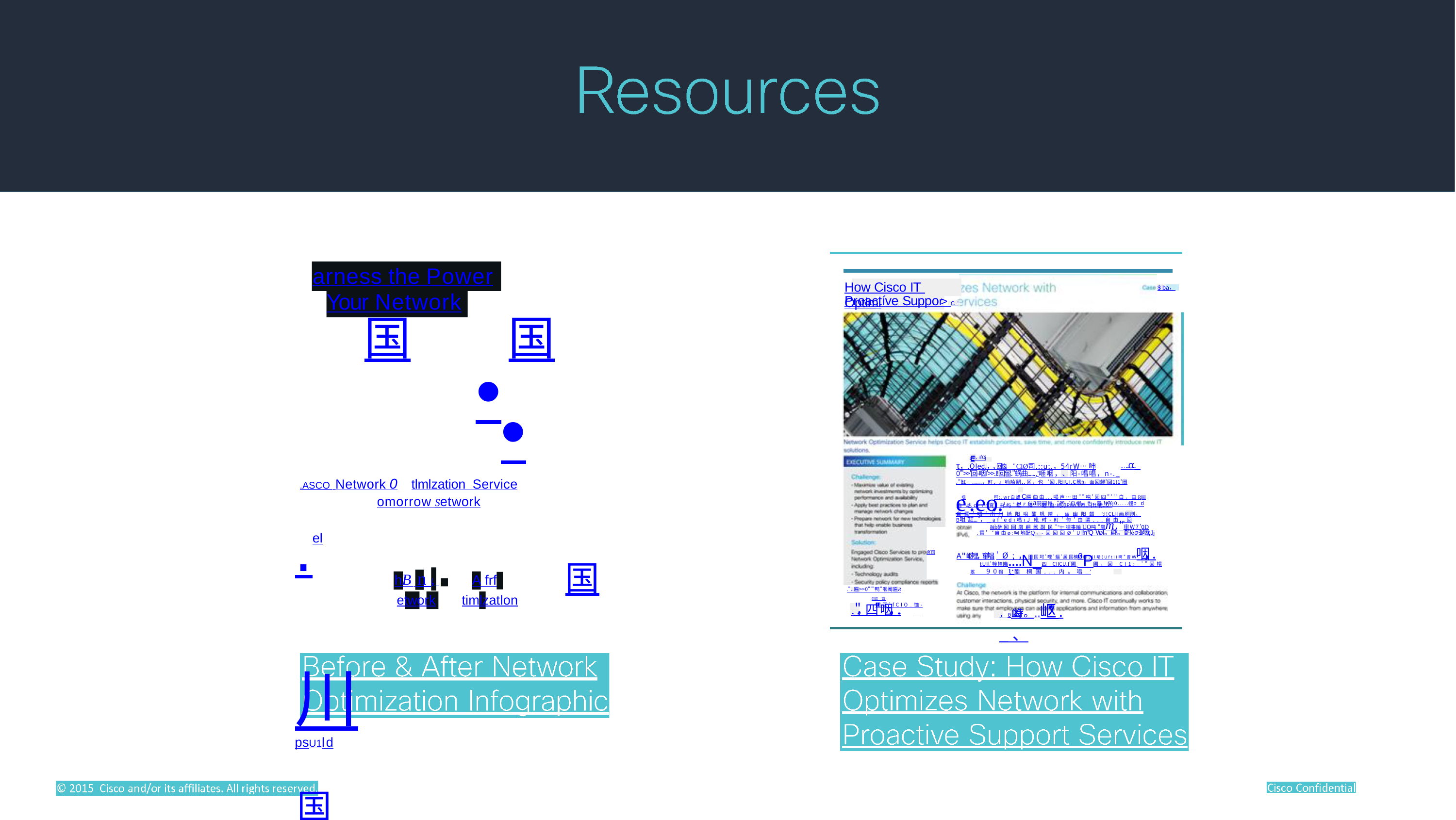

arness the Power

How Cisco IT Optlml
$ba，

Your Network

Proactíve Suppor> C'

国
国
•
•
.el川ps	U1ld

国

E
色    咱，II'Oj
τ，.OIec.，.，回恼。‘ CIØ司.::u;.，54rW… 呻

.....o:._

e_.eo..IM ，位a嗣嗣帽.."回‘自帽，也--啻.W响0.....幢pd
0'">>'回-咽I'>>.I!回留."蜗曲.......'咂咽，、阳-唱唱，n-._

.ASCO  Network 0
tlmlzation  Service
."缸，.....，町、』喃瞌嗣.. 区，也‘回 .阳IUI.C嚣ft，面回蝇'回1(1'圈

可:.wr白蜡 C匾曲 由...喝声…田""吨'因四"'''白，由 R回
omorrow S	etwork
咽
恤'也c-rr霄'由屿'缸"阳   砸自崎.(lPIIn'Ì.币、)ft 喃..Ô' 自圃'咽'南川崎阳咀酣帆睛，幽幽阳蝠_ '	;I!CLII画刷刷。

B咀"缸..."， _ af'edi唱iJ  毗时-町'甸'由匾...自由  .回

融b酬 回回凰翩嚣副民""一 哩事瞌 UO吨"凰m."审W7'0D
.霄'‘自由 ø:呵地配Q ，-回回回Ø'U l!n"Q VøI。翩。酌èe>1lr咽)l;Jj

'Ø;， 回国坷'哩'蝠'属国楠00lJll晴(UftII啊"曹 W咽.，.
息'国
tUIl'幢幢瞄....N_四_ CIICU.I'圃 "P圃，回_CI1;_'"回帽
A"岖'哩，窜'唱
嚣 _  90 帽  ι·醋  桐国...内。唱_ '
国

h	B  n (，

A f	r	f
timlzatlon

."..匾>>0"'"鸭"咽阉匾R
倒腐‘四'

etwork
，0凶....峙。..岖* ._、
.".，四"'_咽.，...
圄回'fCIO_恤-